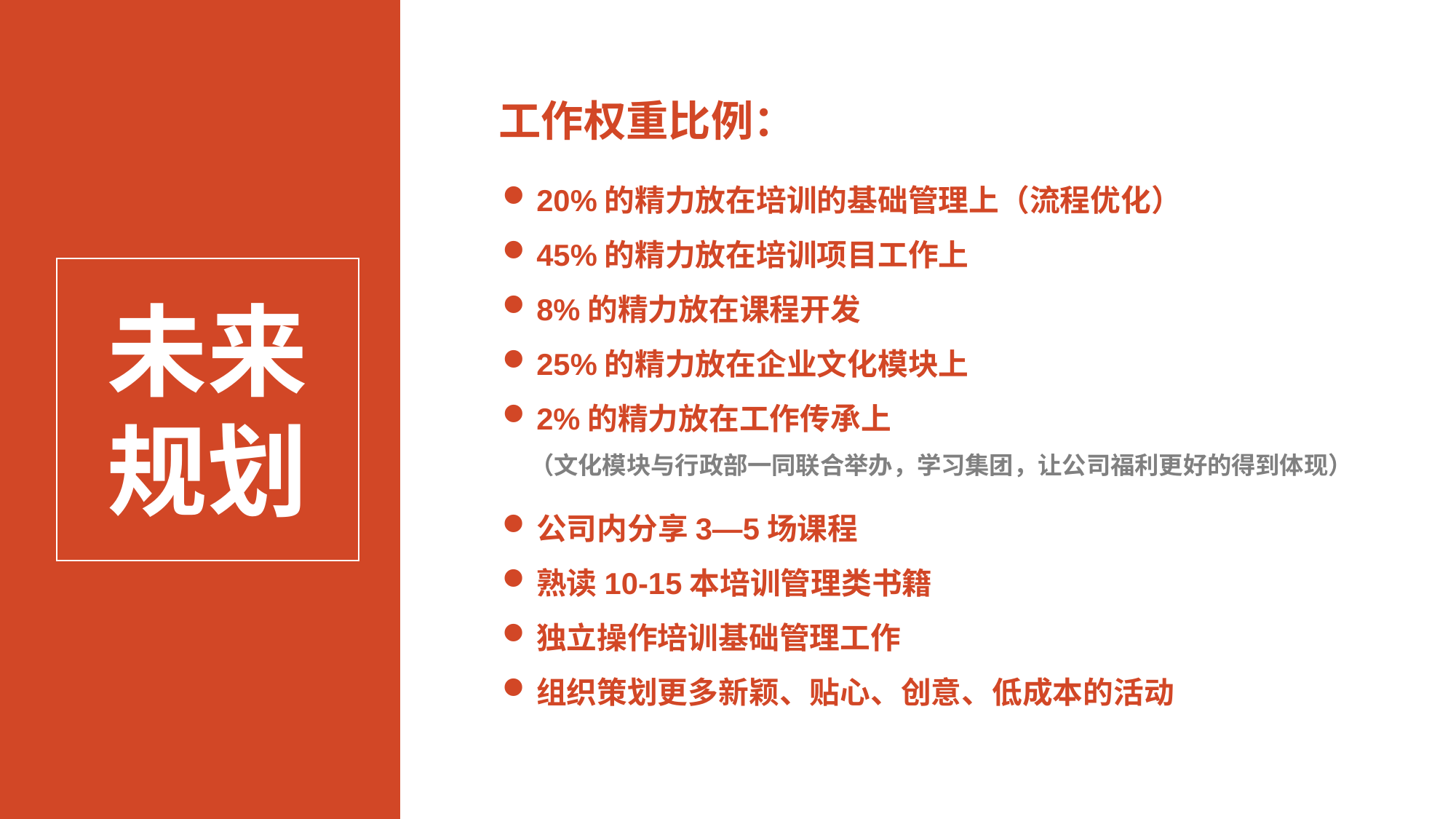

工作权重比例：
20%的精力放在培训的基础管理上（流程优化）
45%的精力放在培训项目工作上
8%的精力放在课程开发
25%的精力放在企业文化模块上
2%的精力放在工作传承上
    （文化模块与行政部一同联合举办，学习集团，让公司福利更好的得到体现）

未来
规划
公司内分享3—5场课程
熟读10-15本培训管理类书籍
独立操作培训基础管理工作
组织策划更多新颖、贴心、创意、低成本的活动